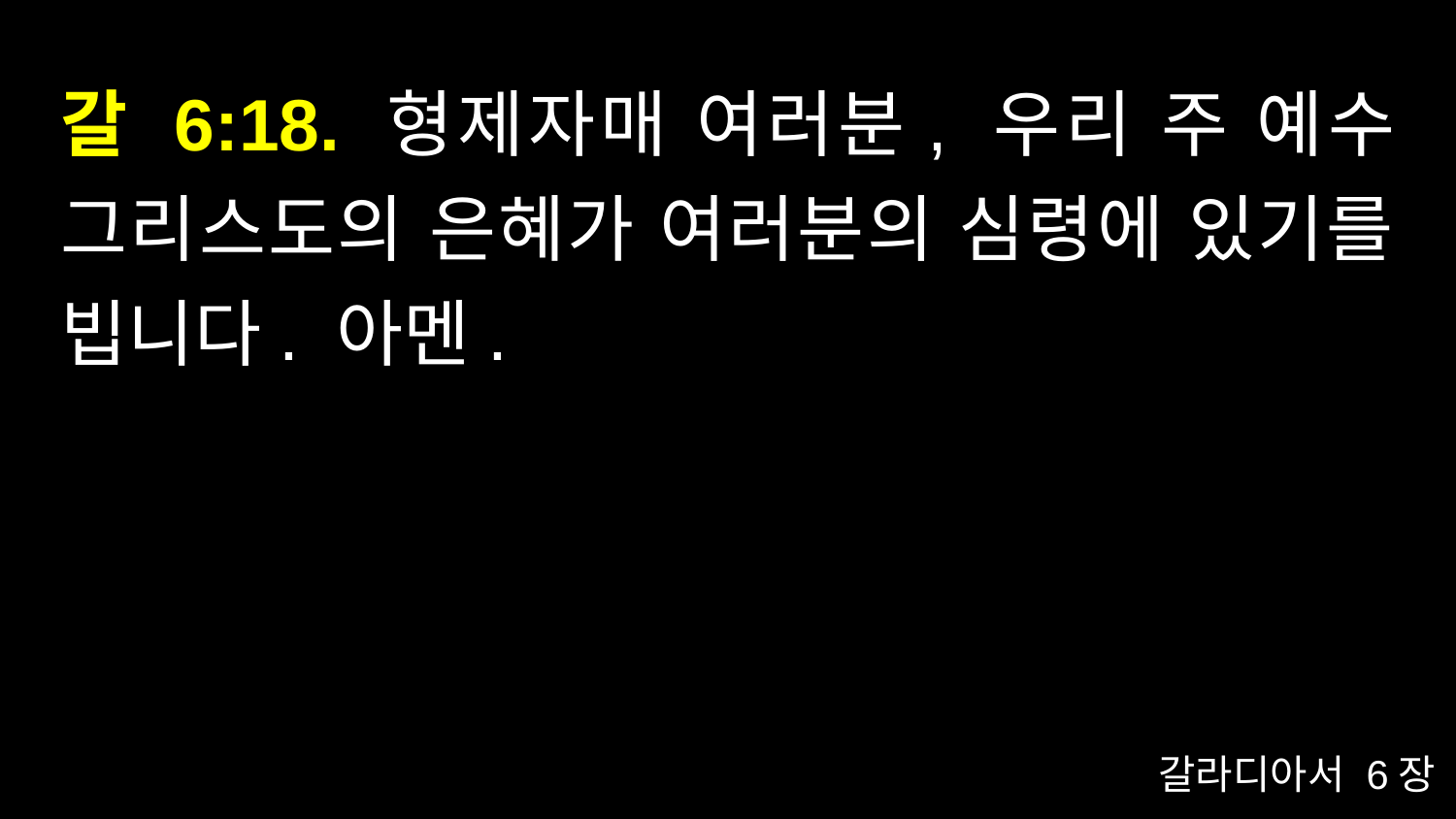

# 갈 6:18. 형제자매 여러분, 우리 주 예수 그리스도의 은혜가 여러분의 심령에 있기를 빕니다. 아멘.
갈라디아서 6장